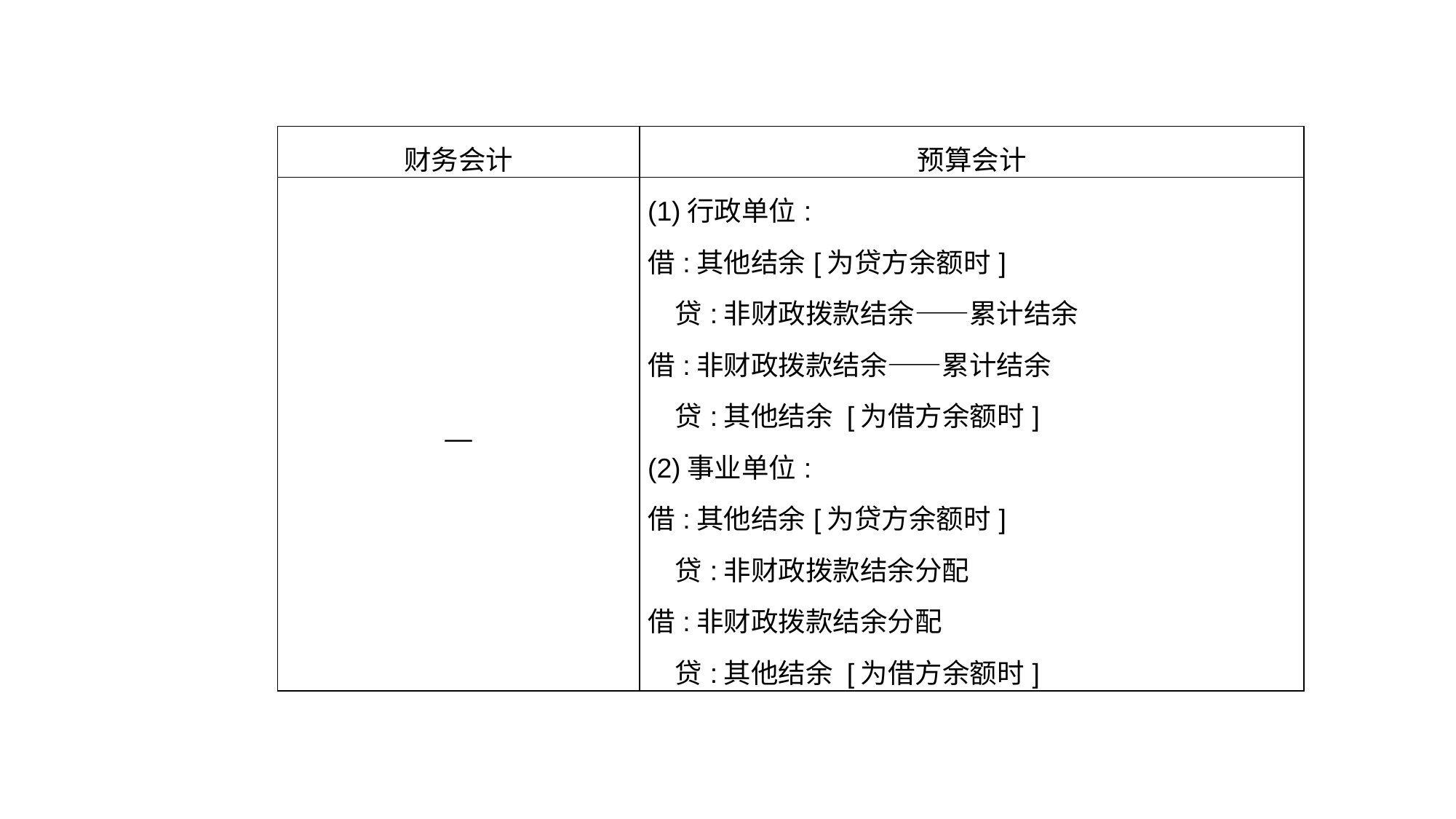

| 财务会计 | 预算会计 |
| --- | --- |
| — | (1)行政单位: 借:其他结余[为贷方余额时] 贷:非财政拨款结余——累计结余 借:非财政拨款结余——累计结余 贷:其他结余 [为借方余额时] (2)事业单位: 借:其他结余[为贷方余额时] 贷:非财政拨款结余分配 借:非财政拨款结余分配 贷:其他结余 [为借方余额时] |